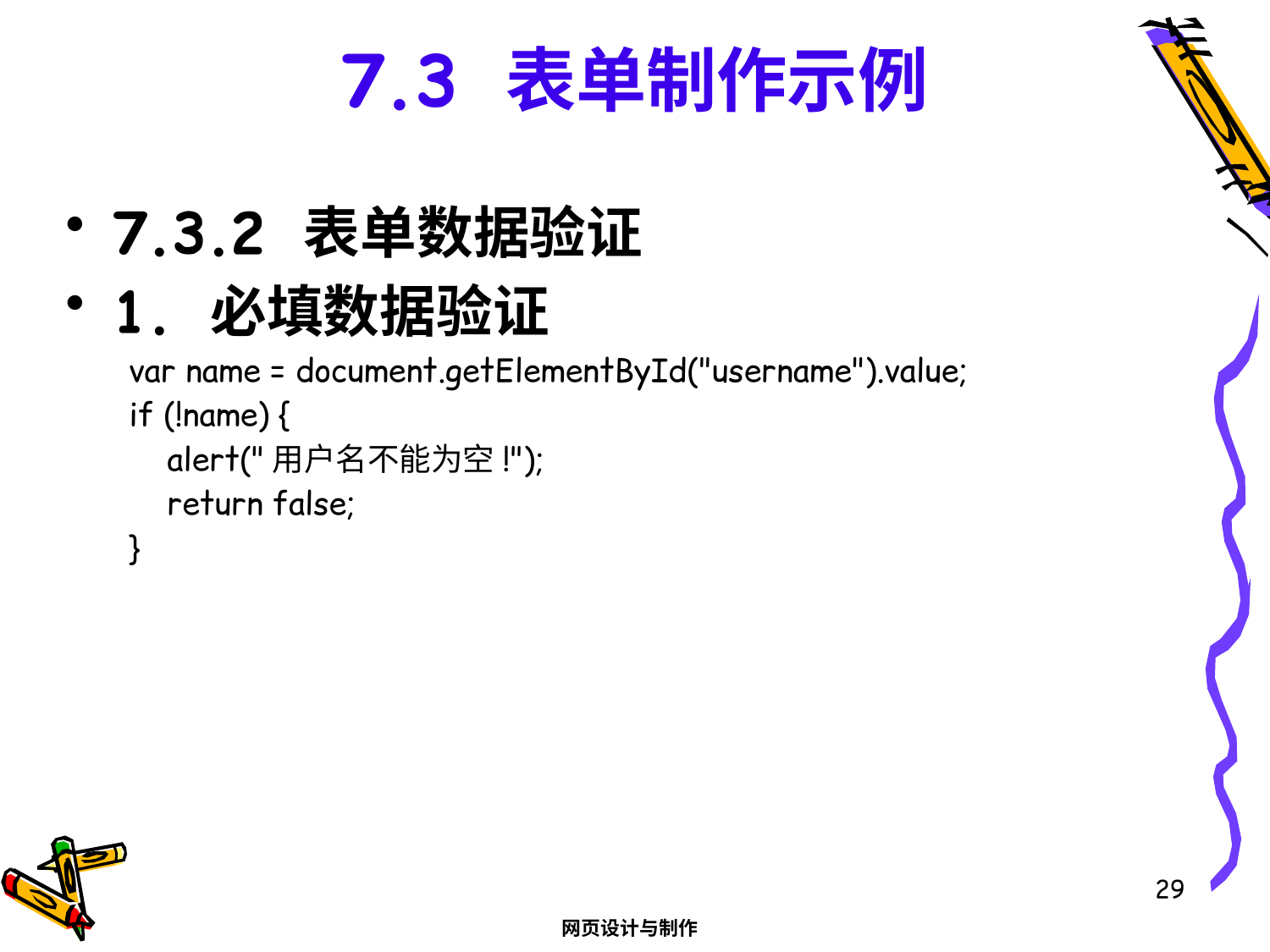

# 7.3 表单制作示例
7.3.2 表单数据验证
1. 必填数据验证
var name = document.getElementById("username").value;
if (!name) {
    alert("用户名不能为空!");
    return false;
}
29
网页设计与制作